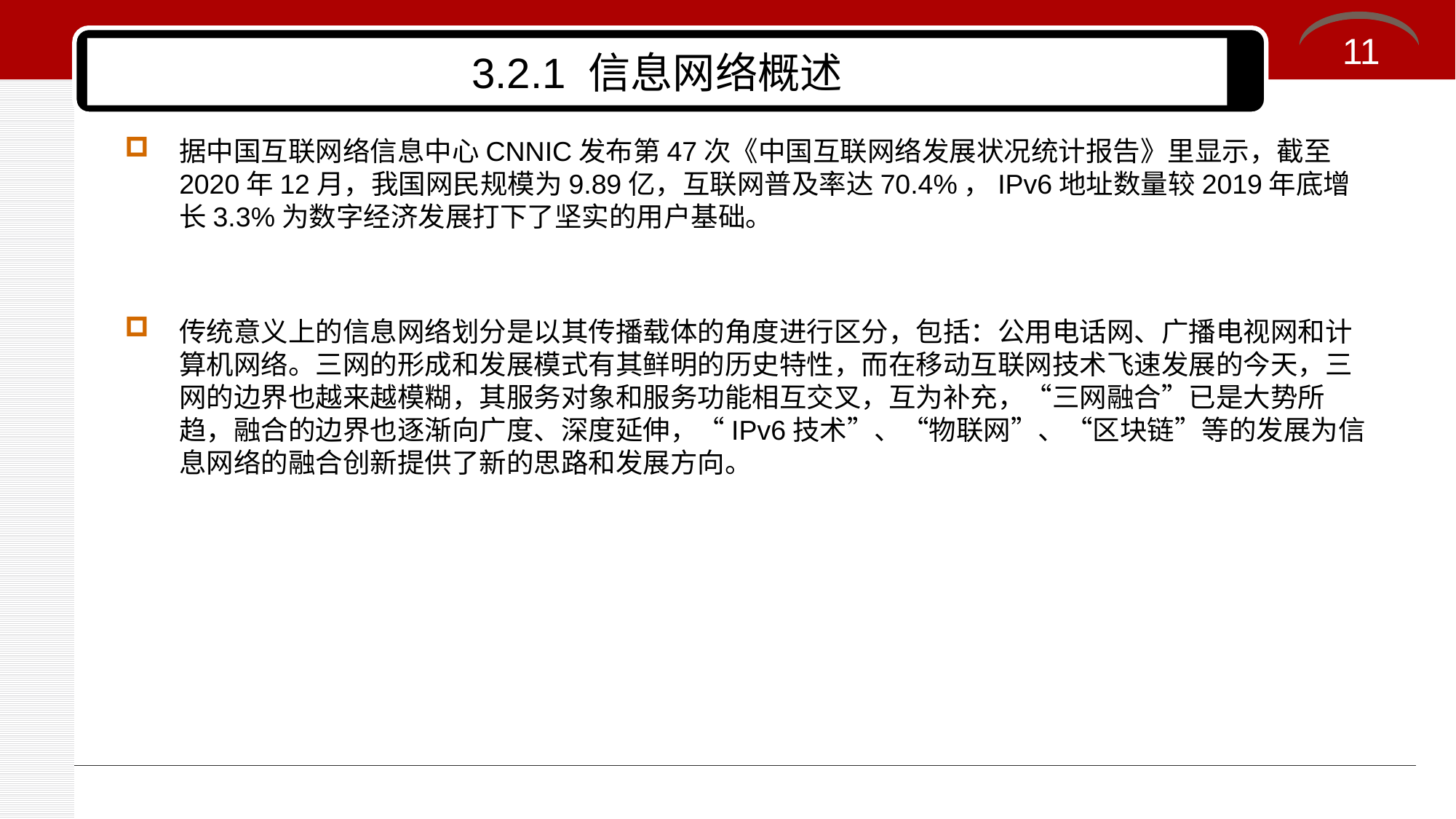

11
# 3.2.1 信息网络概述
据中国互联网络信息中心CNNIC发布第47次《中国互联网络发展状况统计报告》里显示，截至2020年12月，我国网民规模为9.89亿，互联网普及率达70.4%，IPv6地址数量较2019年底增长3.3%为数字经济发展打下了坚实的用户基础。

传统意义上的信息网络划分是以其传播载体的角度进行区分，包括：公用电话网、广播电视网和计算机网络。三网的形成和发展模式有其鲜明的历史特性，而在移动互联网技术飞速发展的今天，三网的边界也越来越模糊，其服务对象和服务功能相互交叉，互为补充，“三网融合”已是大势所趋，融合的边界也逐渐向广度、深度延伸，“IPv6技术”、“物联网”、“区块链”等的发展为信息网络的融合创新提供了新的思路和发展方向。